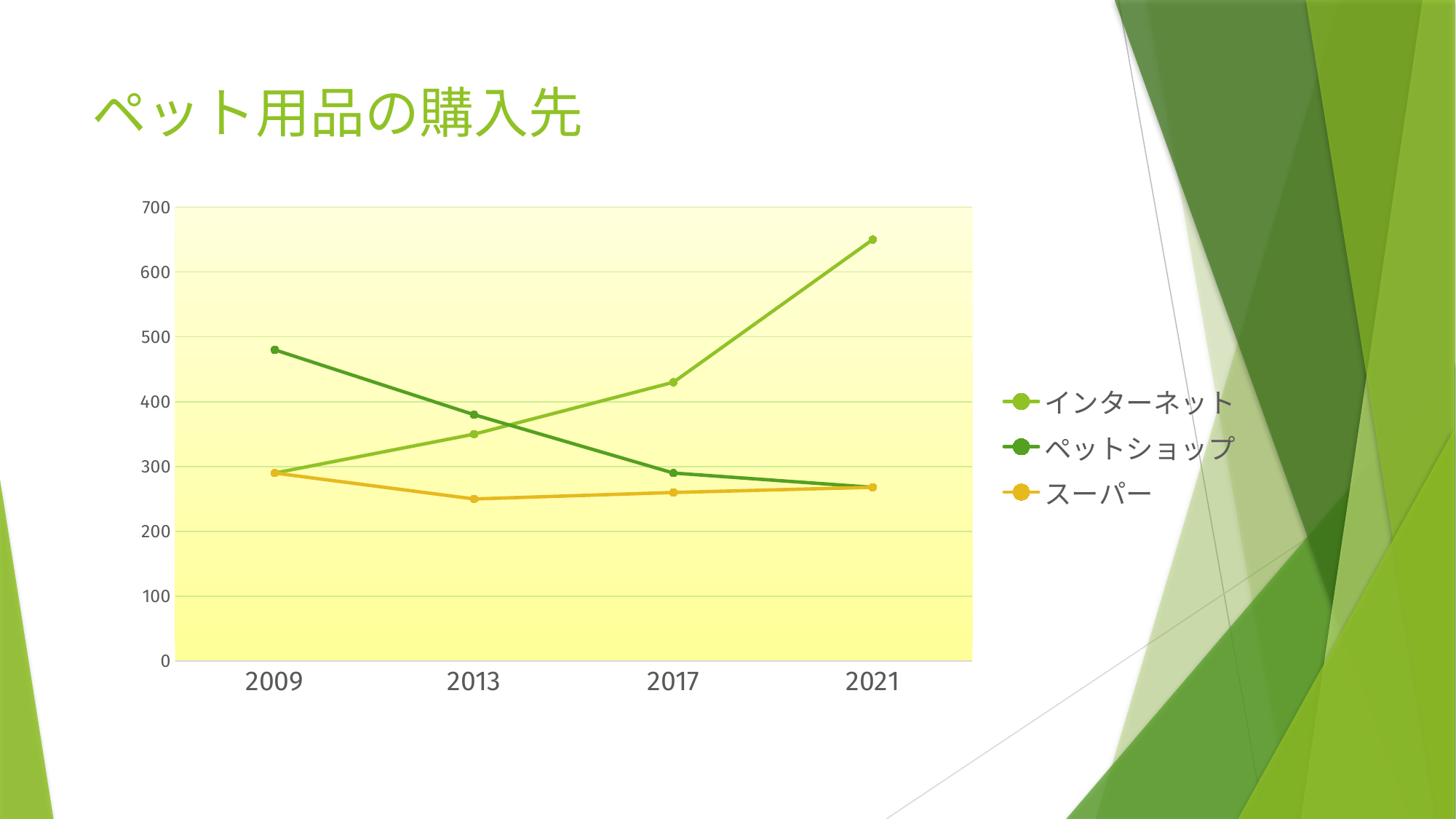

# ペット用品の購入先

### Chart

| Category | インターネット | ペットショップ | スーパー |
|---|---|---|---|
| 2009 | 290.0 | 480.0 | 290.0 |
| 2013 | 350.0 | 380.0 | 250.0 |
| 2017 | 430.0 | 290.0 | 260.0 |
| 2021 | 650.0 | 268.0 | 268.0 |